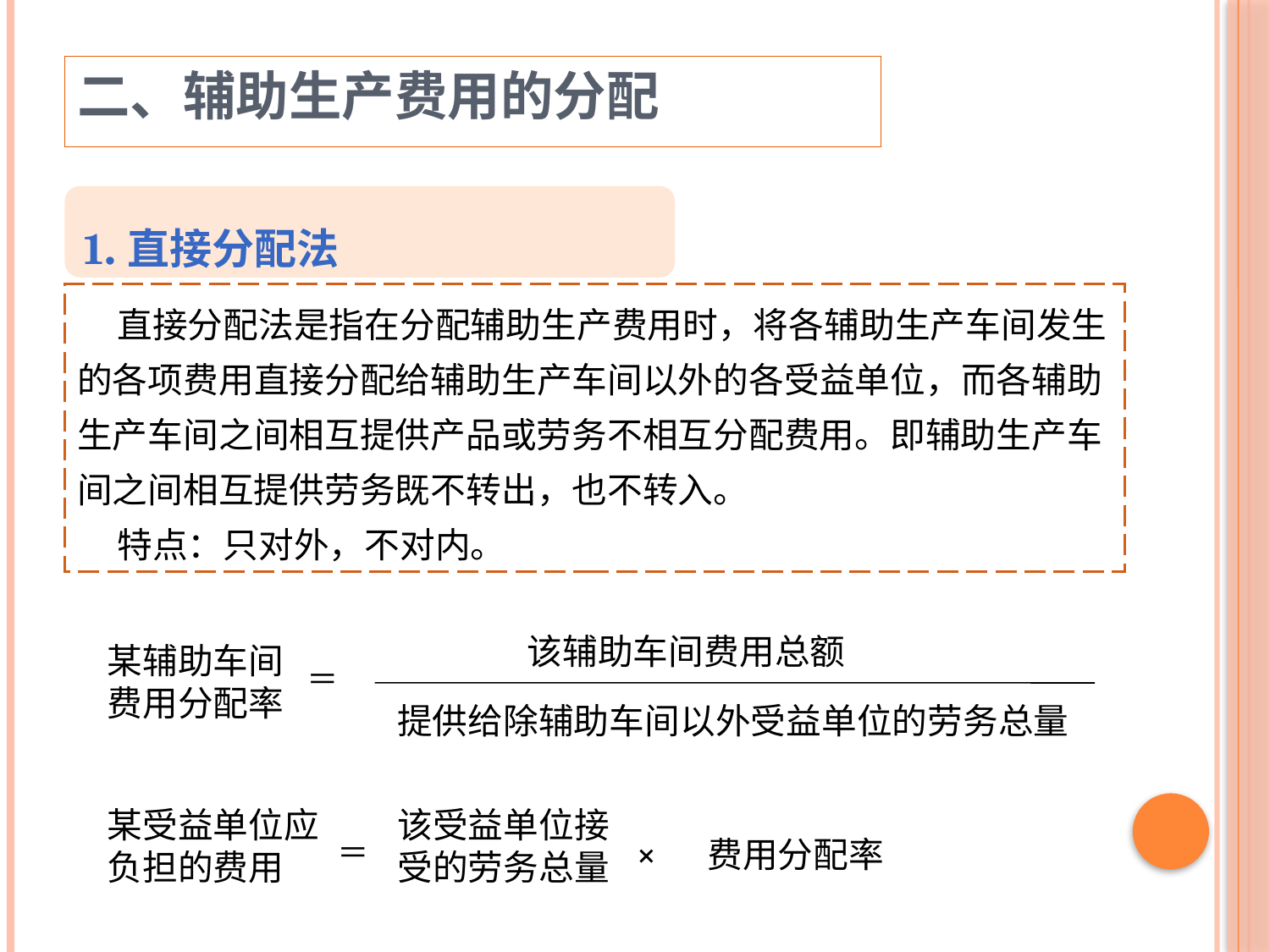

二、辅助生产费用的分配
1.直接分配法
    直接分配法是指在分配辅助生产费用时，将各辅助生产车间发生的各项费用直接分配给辅助生产车间以外的各受益单位，而各辅助生产车间之间相互提供产品或劳务不相互分配费用。即辅助生产车间之间相互提供劳务既不转出，也不转入。
    特点：只对外，不对内。
该辅助车间费用总额
某辅助车间费用分配率
＝

提供给除辅助车间以外受益单位的劳务总量
某受益单位应负担的费用
该受益单位接受的劳务总量
＝
×
费用分配率